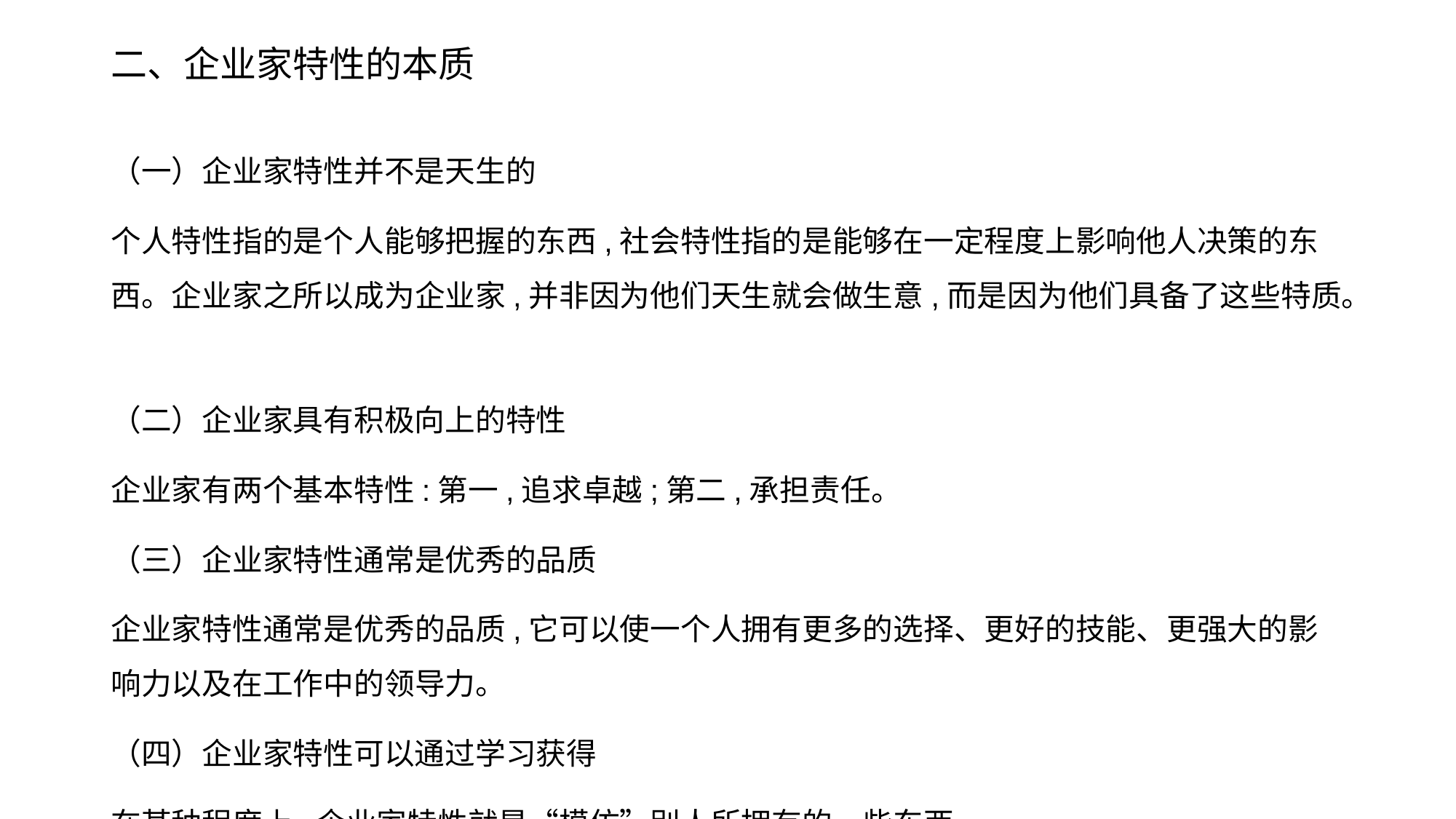

# 二、企业家特性的本质
（一）企业家特性并不是天生的
个人特性指的是个人能够把握的东西,社会特性指的是能够在一定程度上影响他人决策的东西。企业家之所以成为企业家,并非因为他们天生就会做生意,而是因为他们具备了这些特质。
（二）企业家具有积极向上的特性
企业家有两个基本特性:第一,追求卓越;第二,承担责任。
（三）企业家特性通常是优秀的品质
企业家特性通常是优秀的品质,它可以使一个人拥有更多的选择、更好的技能、更强大的影响力以及在工作中的领导力。
（四）企业家特性可以通过学习获得
在某种程度上,企业家特性就是“模仿”别人所拥有的一些东西。